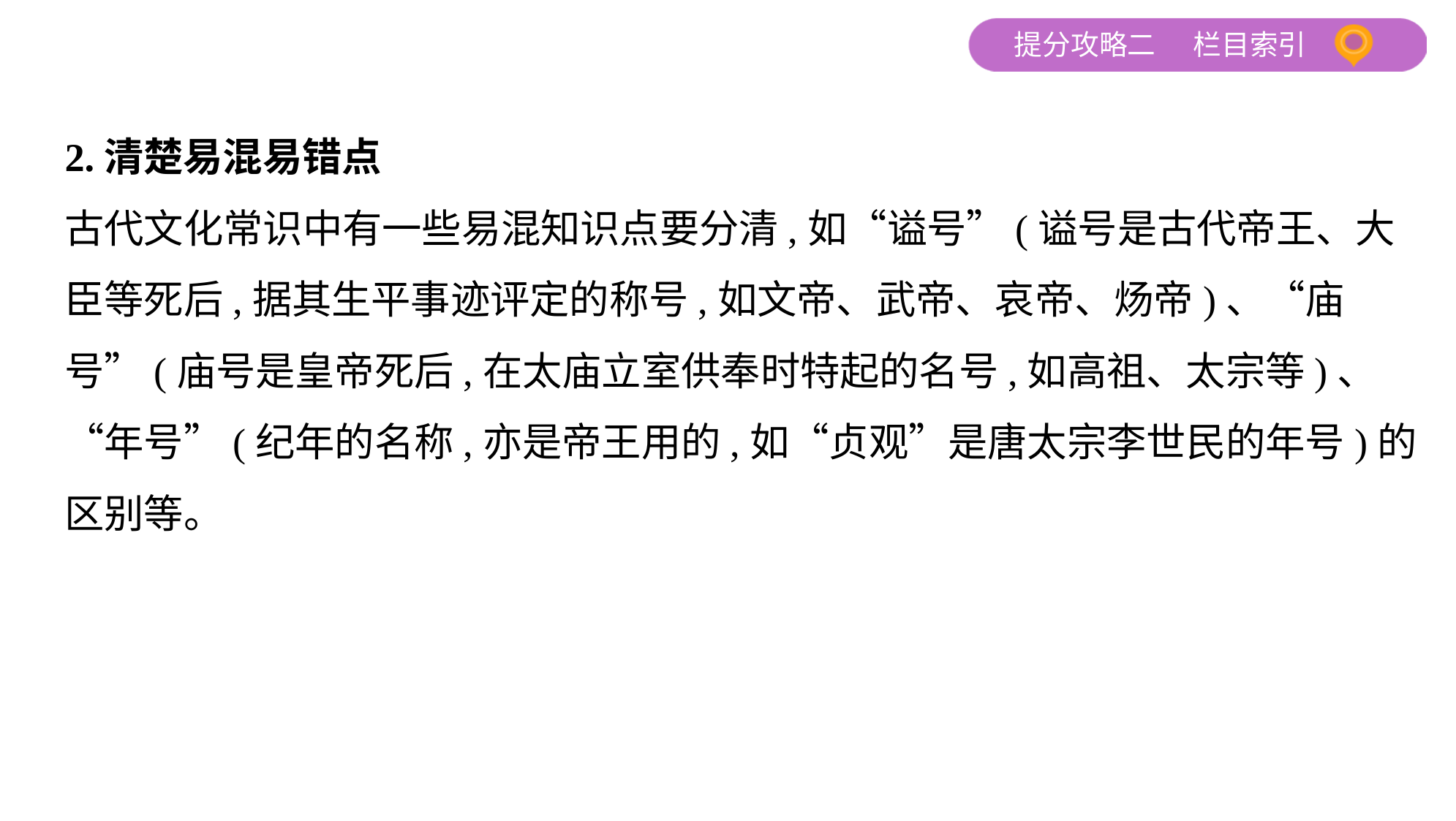

2.清楚易混易错点
古代文化常识中有一些易混知识点要分清,如“谥号”(谥号是古代帝王、大
臣等死后,据其生平事迹评定的称号,如文帝、武帝、哀帝、炀帝)、“庙
号”(庙号是皇帝死后,在太庙立室供奉时特起的名号,如高祖、太宗等)、
“年号”(纪年的名称,亦是帝王用的,如“贞观”是唐太宗李世民的年号)的
区别等。